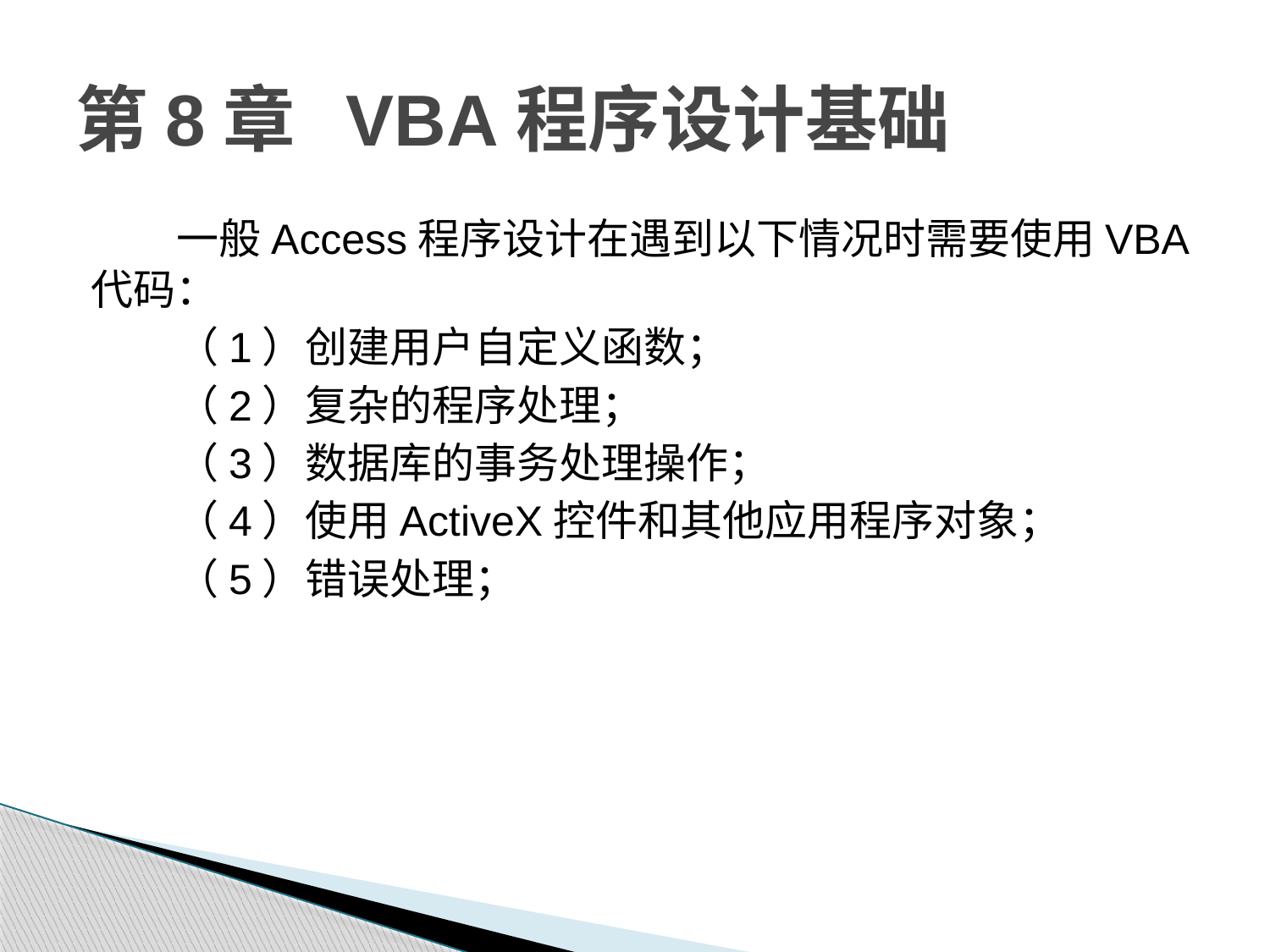

# 第8章  VBA程序设计基础
一般Access程序设计在遇到以下情况时需要使用VBA代码：
（1）创建用户自定义函数；
（2）复杂的程序处理；
（3）数据库的事务处理操作；
（4）使用ActiveX控件和其他应用程序对象；
（5）错误处理；